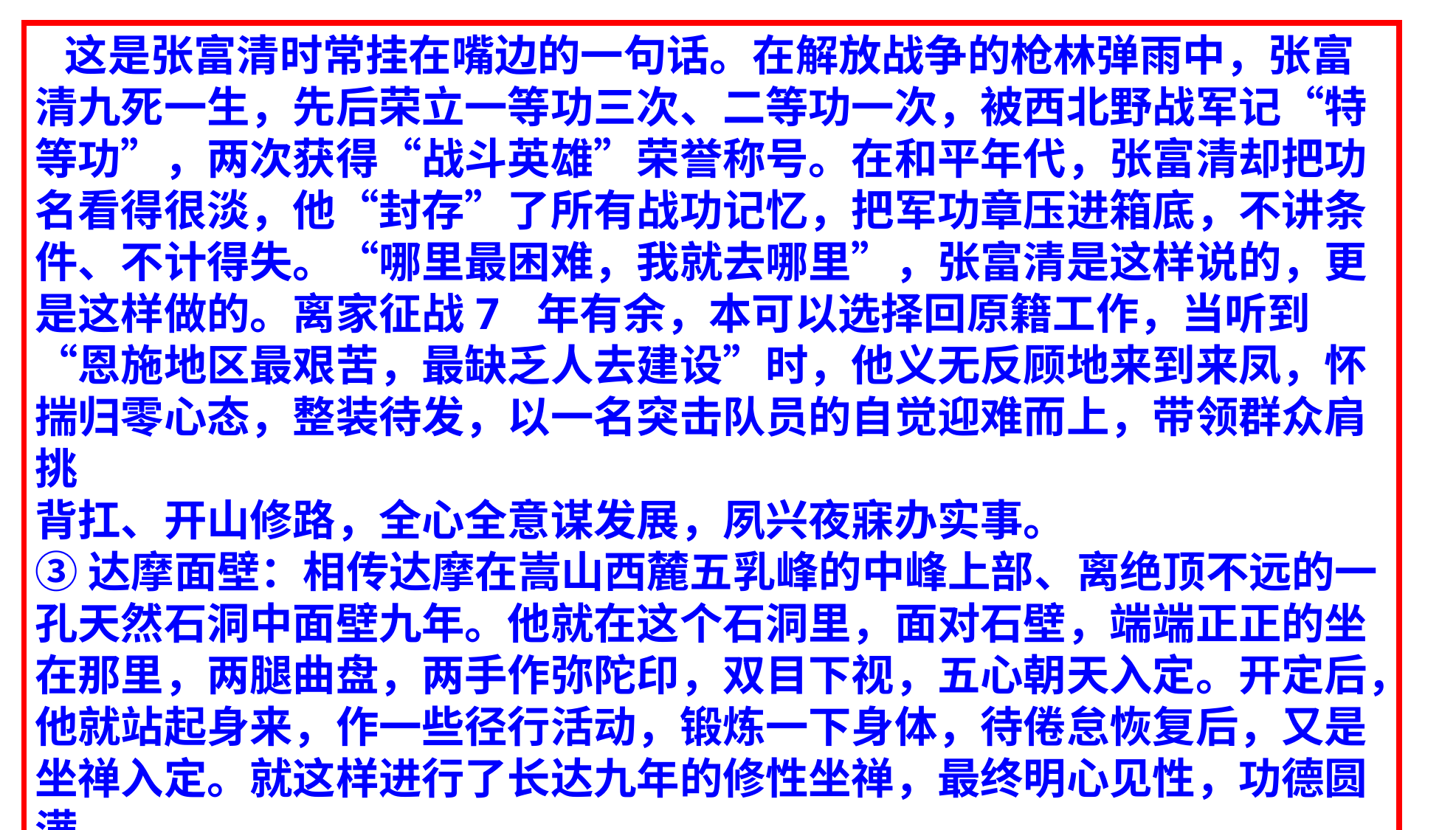

这是张富清时常挂在嘴边的一句话。在解放战争的枪林弹雨中，张富清九死一生，先后荣立一等功三次、二等功一次，被西北野战军记“特等功”，两次获得“战斗英雄”荣誉称号。在和平年代，张富清却把功名看得很淡，他“封存”了所有战功记忆，把军功章压进箱底，不讲条
件、不计得失。“哪里最困难，我就去哪里”，张富清是这样说的，更是这样做的。离家征战7 年有余，本可以选择回原籍工作，当听到“恩施地区最艰苦，最缺乏人去建设”时，他义无反顾地来到来凤，怀揣归零心态，整装待发，以一名突击队员的自觉迎难而上，带领群众肩挑
背扛、开山修路，全心全意谋发展，夙兴夜寐办实事。
③达摩面壁：相传达摩在嵩山西麓五乳峰的中峰上部、离绝顶不远的一孔天然石洞中面壁九年。他就在这个石洞里，面对石壁，端端正正的坐在那里，两腿曲盘，两手作弥陀印，双目下视，五心朝天入定。开定后，他就站起身来，作一些径行活动，锻炼一下身体，待倦怠恢复后，又是坐禅入定。就这样进行了长达九年的修性坐禅，最终明心见性，功德圆满。